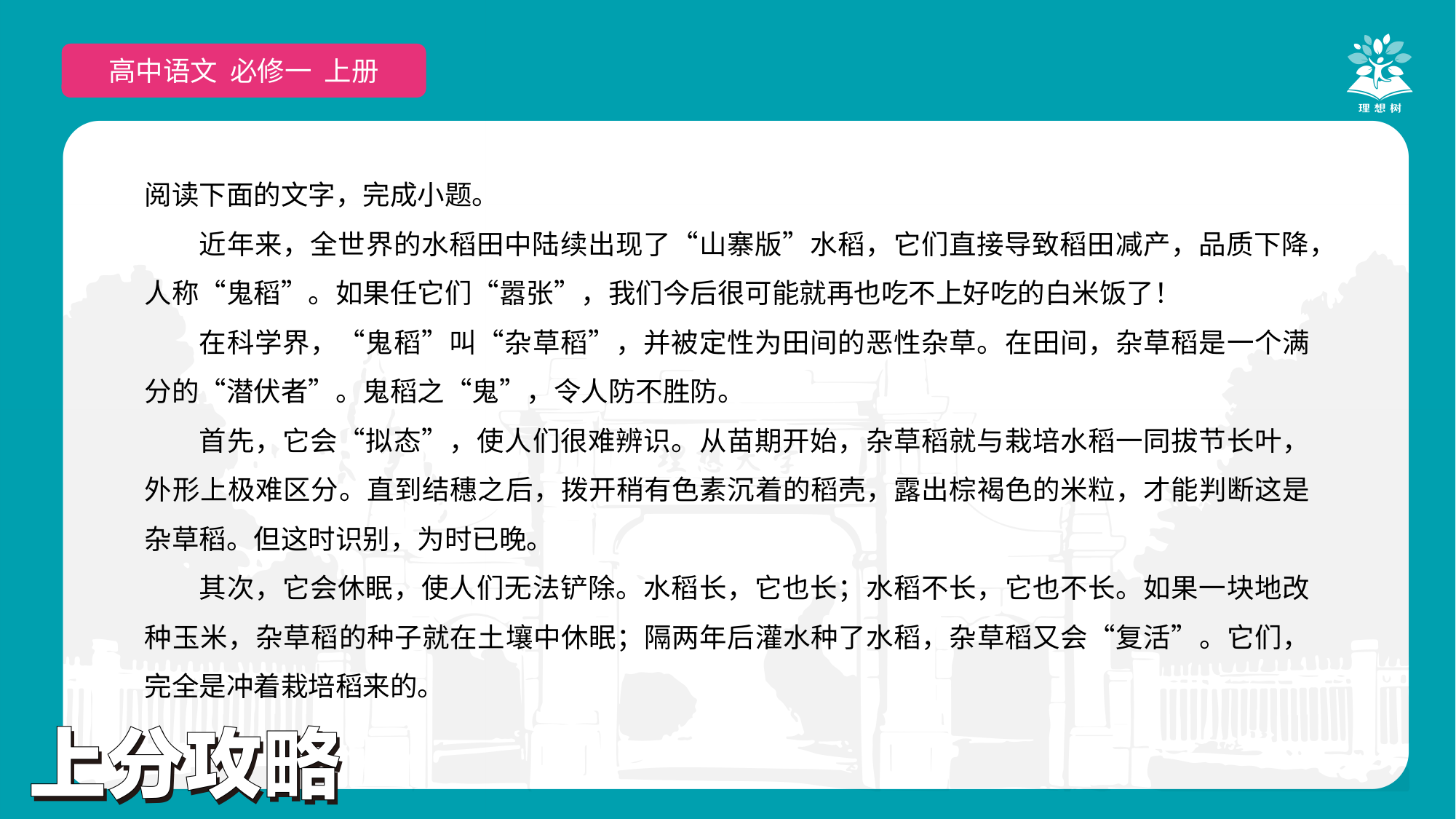

高中语文  选择性必修上
高中语文  必修一  上册
阅读下面的文字，完成小题。
近年来，全世界的水稻田中陆续出现了“山寨版”水稻，它们直接导致稻田减产，品质下降，人称“鬼稻”。如果任它们“嚣张”，我们今后很可能就再也吃不上好吃的白米饭了！
在科学界，“鬼稻”叫“杂草稻”，并被定性为田间的恶性杂草。在田间，杂草稻是一个满分的“潜伏者”。鬼稻之“鬼”，令人防不胜防。
首先，它会“拟态”，使人们很难辨识。从苗期开始，杂草稻就与栽培水稻一同拔节长叶，外形上极难区分。直到结穗之后，拨开稍有色素沉着的稻壳，露出棕褐色的米粒，才能判断这是杂草稻。但这时识别，为时已晚。
其次，它会休眠，使人们无法铲除。水稻长，它也长；水稻不长，它也不长。如果一块地改种玉米，杂草稻的种子就在土壤中休眠；隔两年后灌水种了水稻，杂草稻又会“复活”。它们，完全是冲着栽培稻来的。